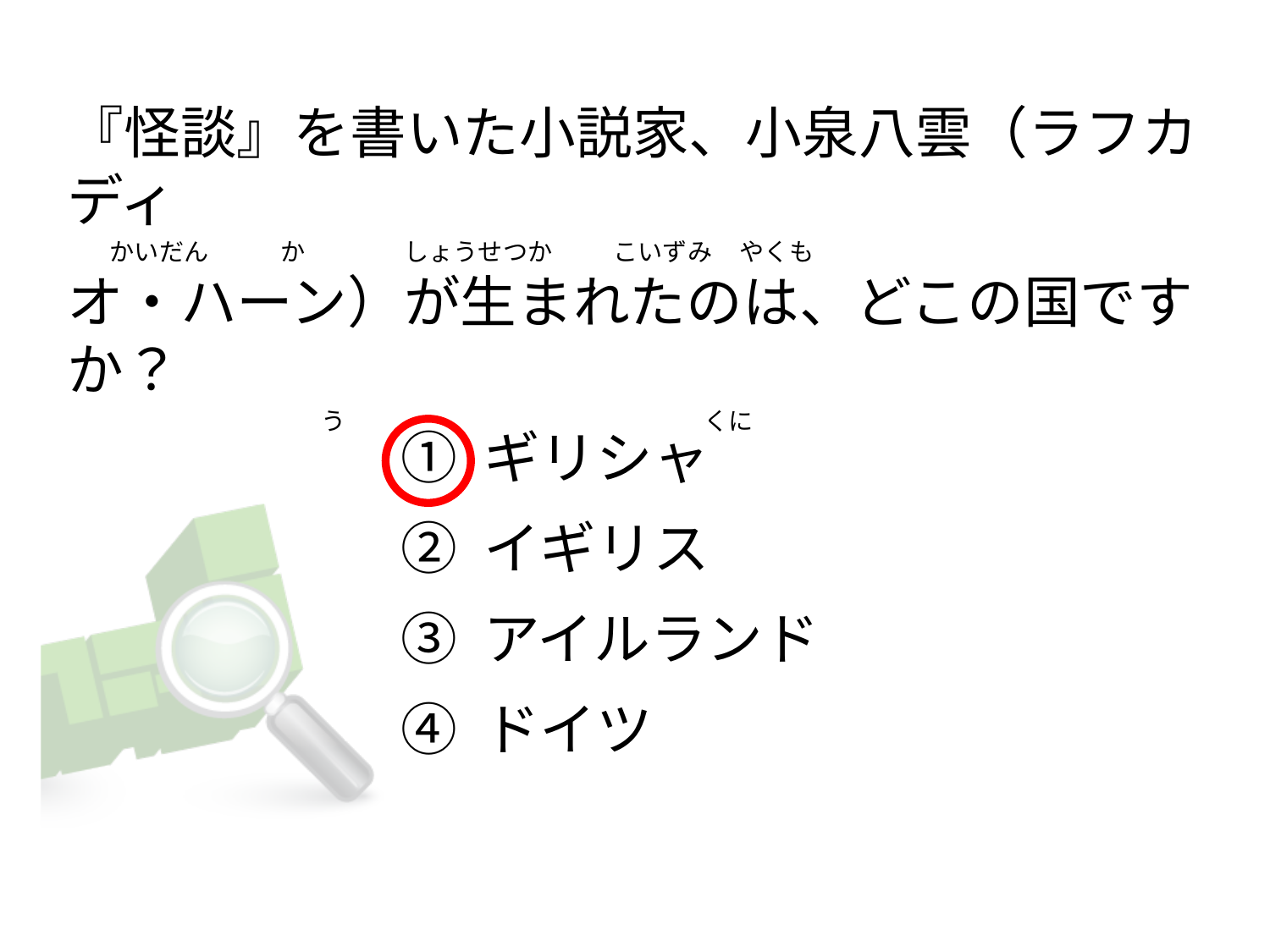

# 『怪談』を書いた小説家、小泉八雲（ラフカディ   　 かいだん             か                  しょうせつか           こいずみ     やくも オ・ハーン）が生まれたのは、どこの国ですか？                                               う                                                                 くに
① ギリシャ
② イギリス
③ アイルランド
④ ドイツ